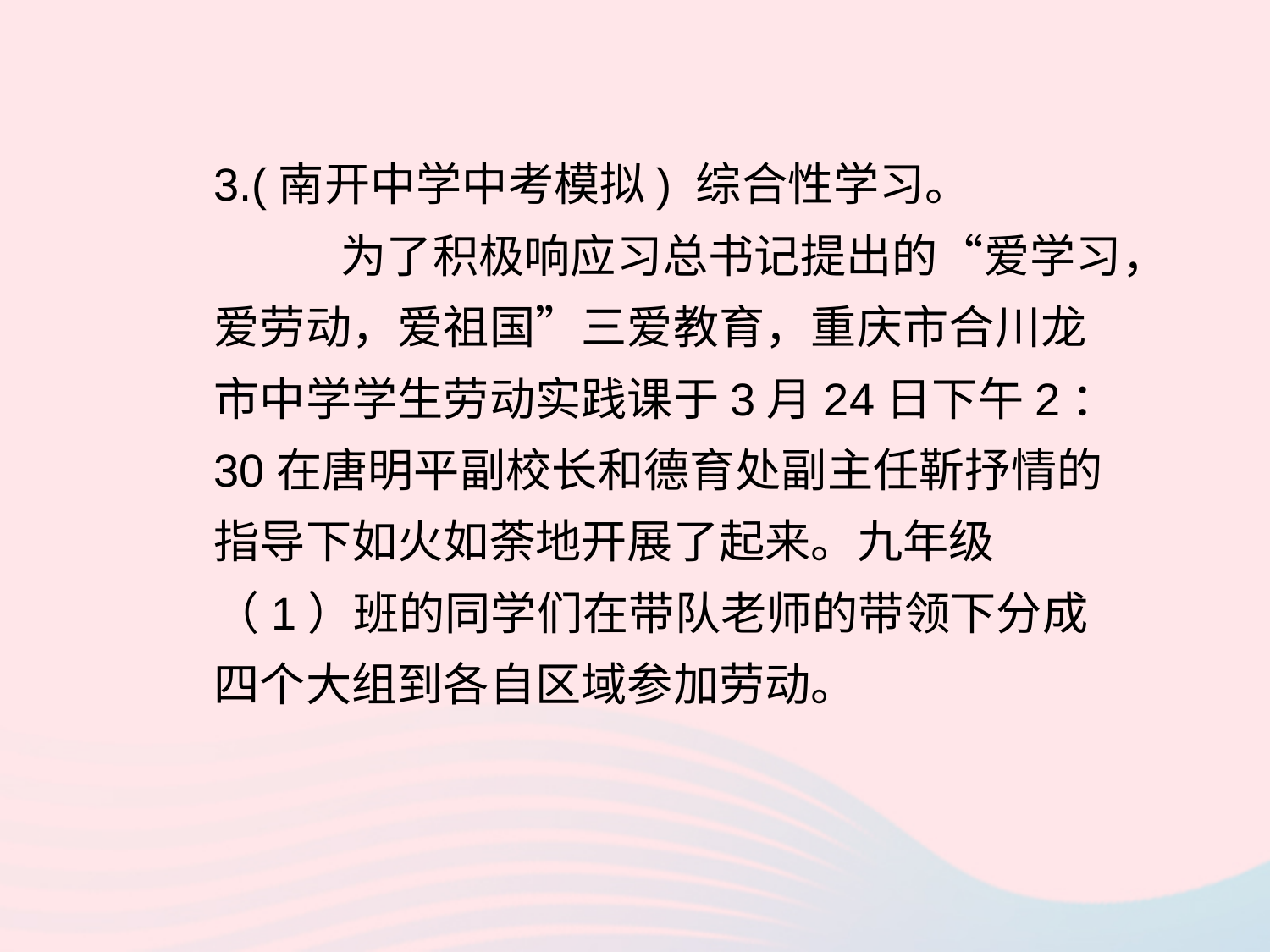

3.(南开中学中考模拟) 综合性学习。
	为了积极响应习总书记提出的“爱学习，爱劳动，爱祖国”三爱教育，重庆市合川龙市中学学生劳动实践课于3月24日下午2：30在唐明平副校长和德育处副主任靳抒情的指导下如火如荼地开展了起来。九年级（1）班的同学们在带队老师的带领下分成四个大组到各自区域参加劳动。